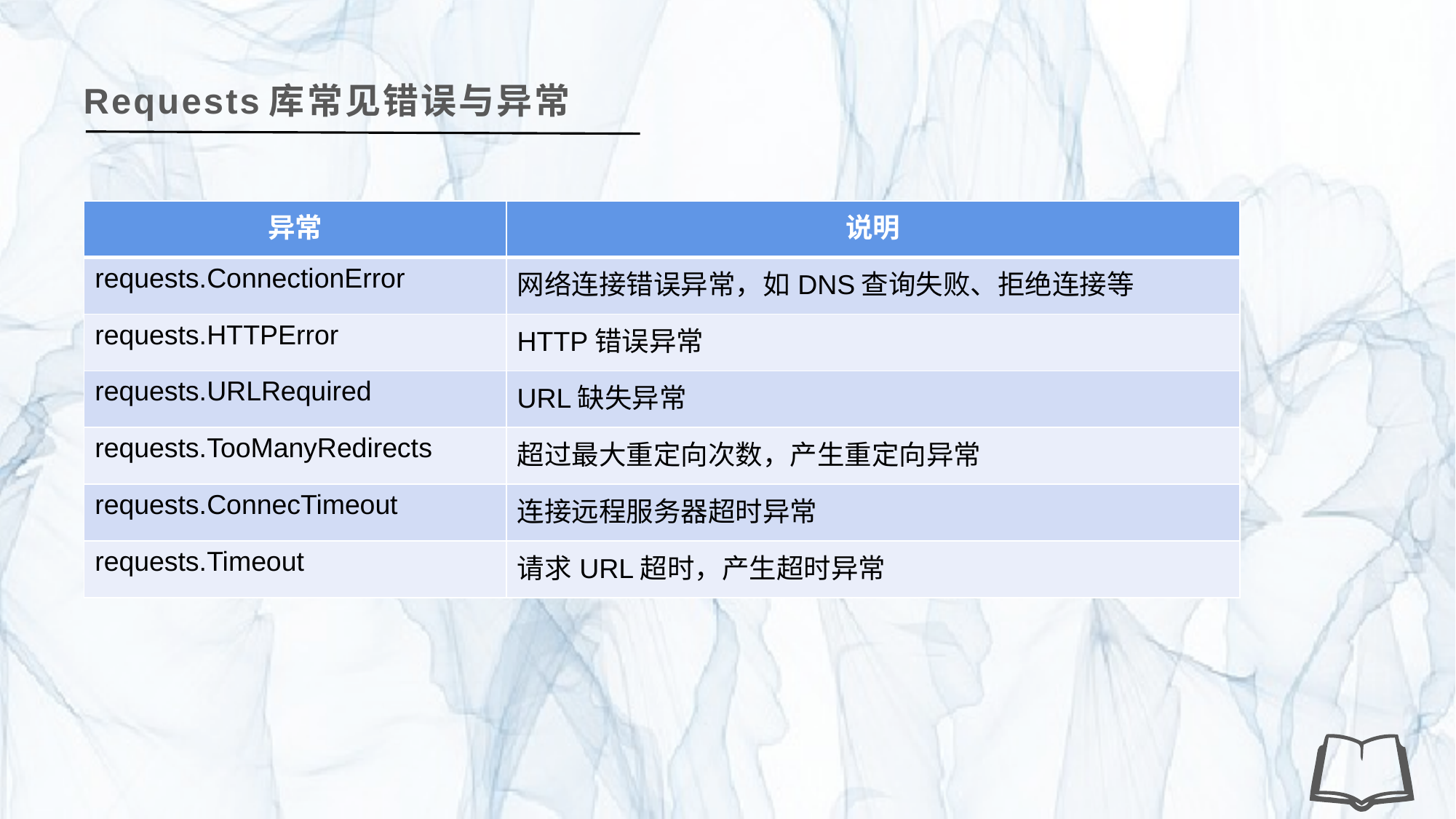

Requests库常见错误与异常
| 异常 | 说明 |
| --- | --- |
| requests.ConnectionError | 网络连接错误异常，如DNS查询失败、拒绝连接等 |
| requests.HTTPError | HTTP错误异常 |
| requests.URLRequired | URL缺失异常 |
| requests.TooManyRedirects | 超过最大重定向次数，产生重定向异常 |
| requests.ConnecTimeout | 连接远程服务器超时异常 |
| requests.Timeout | 请求URL超时，产生超时异常 |

26